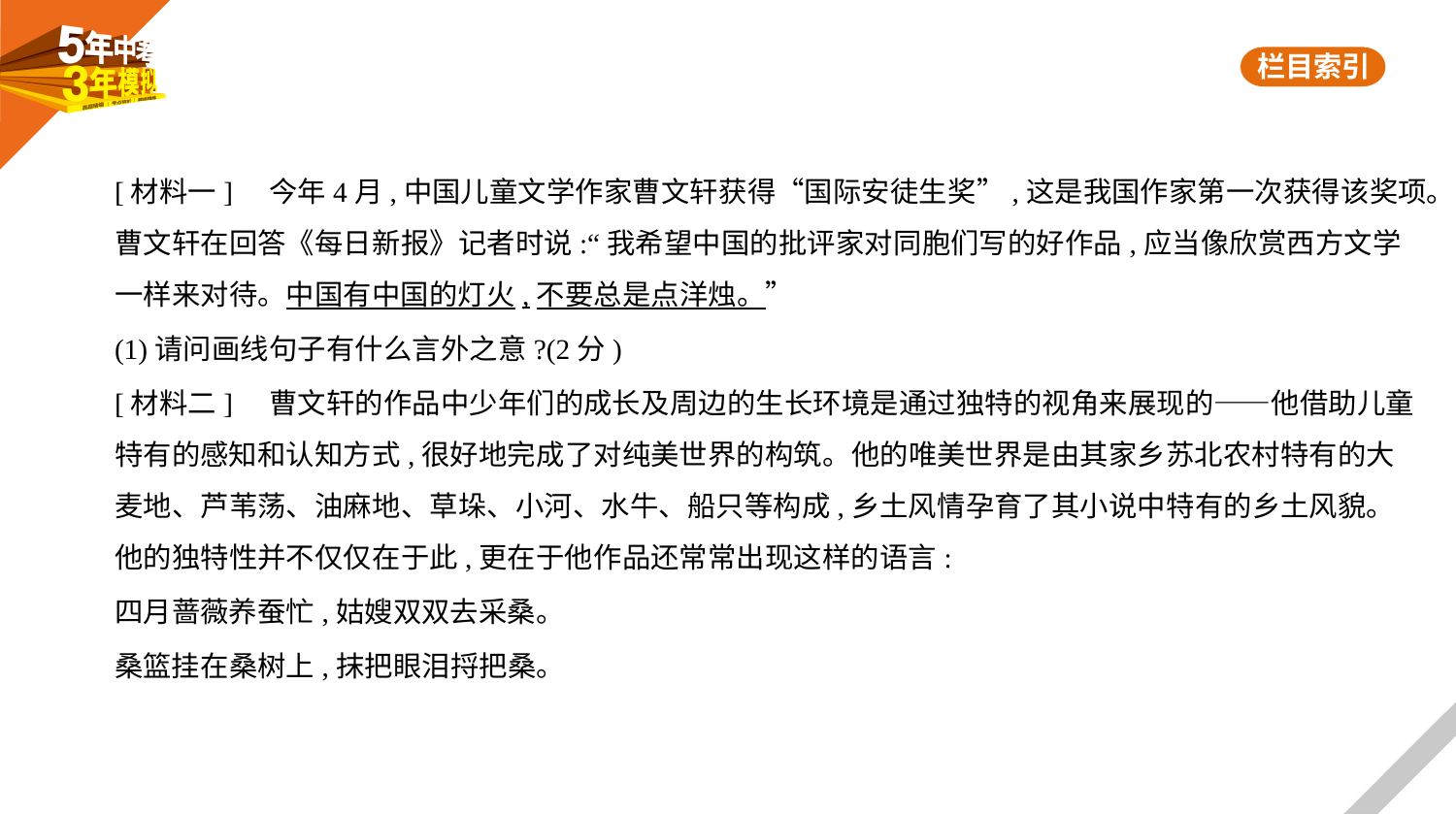

[材料一]    今年4月,中国儿童文学作家曹文轩获得“国际安徒生奖”,这是我国作家第一次获得该奖项。
曹文轩在回答《每日新报》记者时说:“我希望中国的批评家对同胞们写的好作品,应当像欣赏西方文学
一样来对待。中国有中国的灯火,不要总是点洋烛。”
(1)请问画线句子有什么言外之意?(2分)
[材料二]    曹文轩的作品中少年们的成长及周边的生长环境是通过独特的视角来展现的——他借助儿童
特有的感知和认知方式,很好地完成了对纯美世界的构筑。他的唯美世界是由其家乡苏北农村特有的大
麦地、芦苇荡、油麻地、草垛、小河、水牛、船只等构成,乡土风情孕育了其小说中特有的乡土风貌。
他的独特性并不仅仅在于此,更在于他作品还常常出现这样的语言:
四月蔷薇养蚕忙,姑嫂双双去采桑。
桑篮挂在桑树上,抹把眼泪捋把桑。